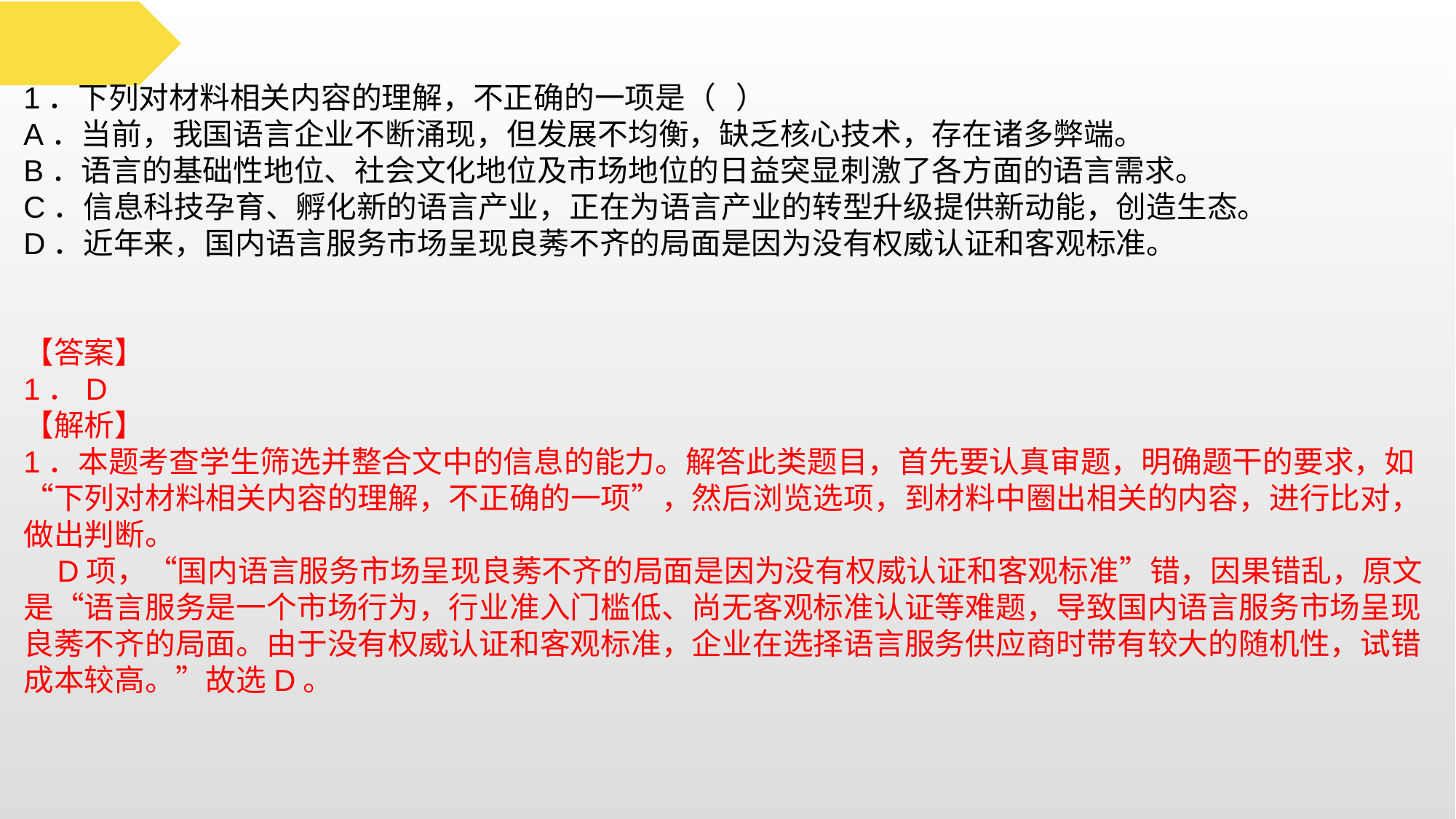

1．下列对材料相关内容的理解，不正确的一项是（   ）
A．当前，我国语言企业不断涌现，但发展不均衡，缺乏核心技术，存在诸多弊端。
B．语言的基础性地位、社会文化地位及市场地位的日益突显刺激了各方面的语言需求。
C．信息科技孕育、孵化新的语言产业，正在为语言产业的转型升级提供新动能，创造生态。
D．近年来，国内语言服务市场呈现良莠不齐的局面是因为没有权威认证和客观标准。

【答案】
1．D
【解析】
1．本题考查学生筛选并整合文中的信息的能力。解答此类题目，首先要认真审题，明确题干的要求，如“下列对材料相关内容的理解，不正确的一项”，然后浏览选项，到材料中圈出相关的内容，进行比对，做出判断。
    D项，“国内语言服务市场呈现良莠不齐的局面是因为没有权威认证和客观标准”错，因果错乱，原文是“语言服务是一个市场行为，行业准入门槛低、尚无客观标准认证等难题，导致国内语言服务市场呈现良莠不齐的局面。由于没有权威认证和客观标准，企业在选择语言服务供应商时带有较大的随机性，试错成本较高。”故选D。